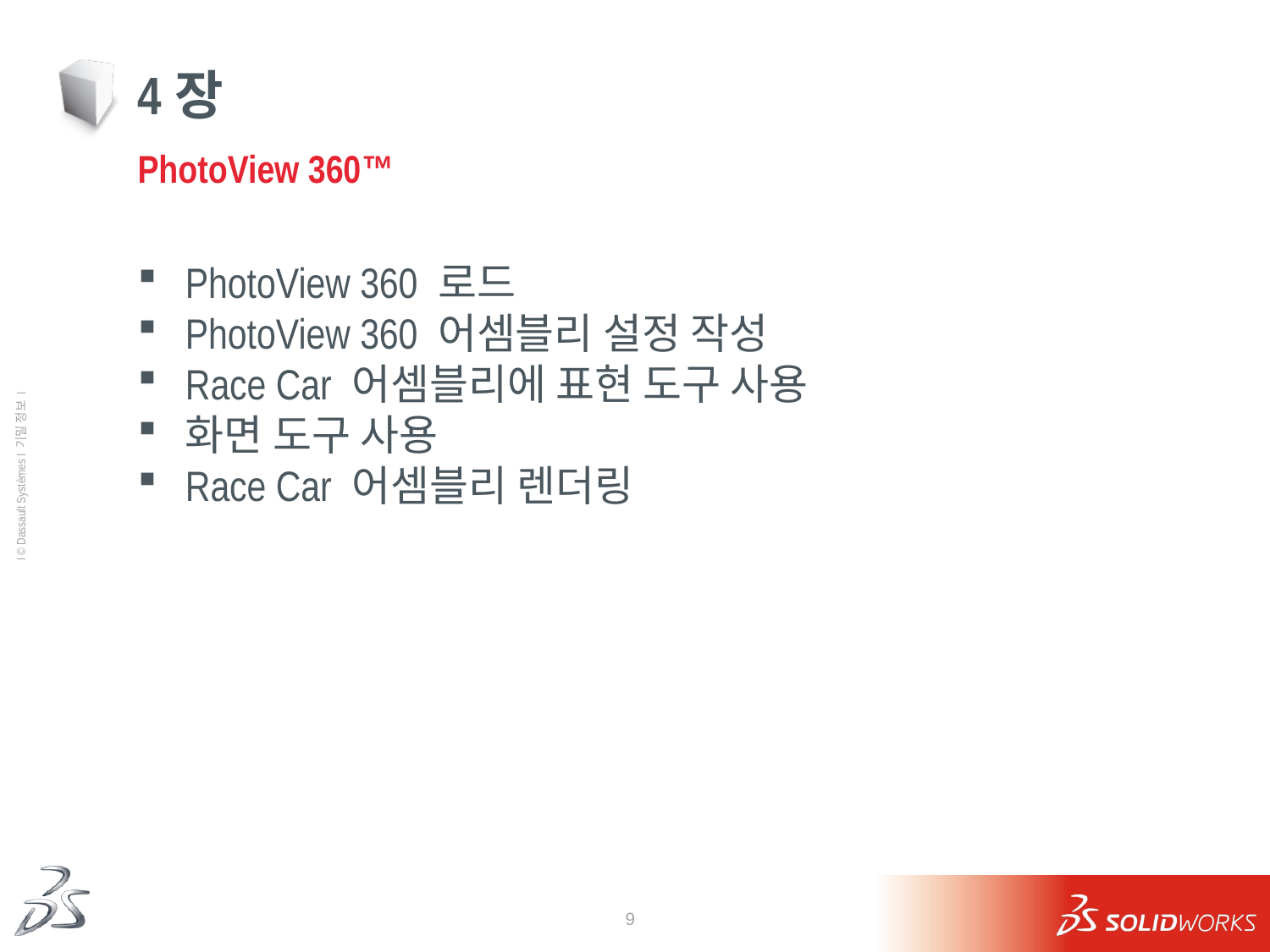

# 4장
PhotoView 360™
PhotoView 360 로드
PhotoView 360 어셈블리 설정 작성
Race Car 어셈블리에 표현 도구 사용
화면 도구 사용
Race Car 어셈블리 렌더링